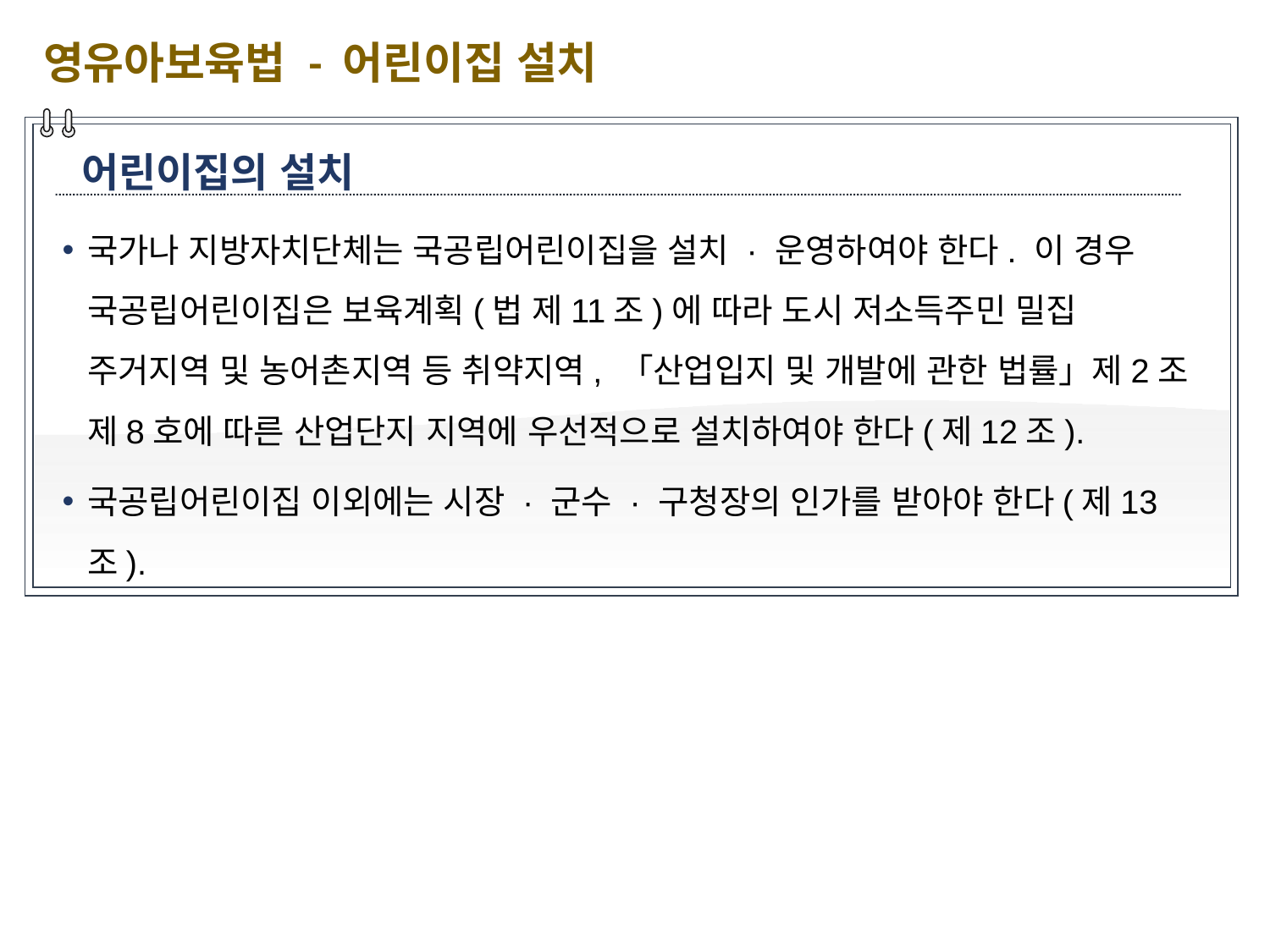

영유아보육법 - 어린이집 설치

어린이집의 설치

국가나 지방자치단체는 국공립어린이집을 설치 · 운영하여야 한다. 이 경우 국공립어린이집은 보육계획(법 제11조)에 따라 도시 저소득주민 밀집 주거지역 및 농어촌지역 등 취약지역, 「산업입지 및 개발에 관한 법률」제2조 제8호에 따른 산업단지 지역에 우선적으로 설치하여야 한다(제12조).
국공립어린이집 이외에는 시장 · 군수 · 구청장의 인가를 받아야 한다(제13조).